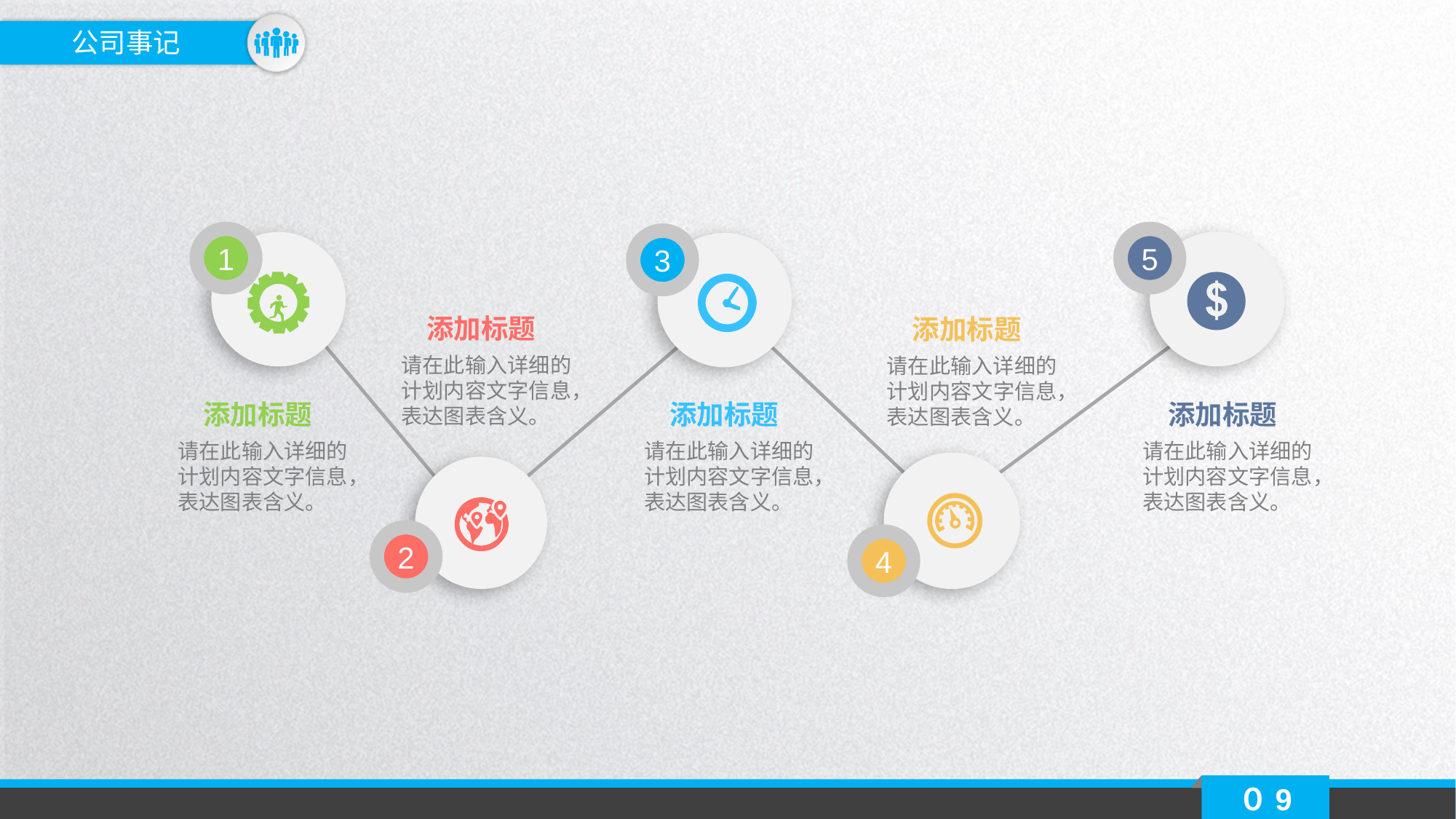

公司事记

1
5
3

添加标题
添加标题
请在此输入详细的计划内容文字信息，表达图表含义。
请在此输入详细的计划内容文字信息，表达图表含义。
添加标题
添加标题
添加标题
请在此输入详细的计划内容文字信息，表达图表含义。
请在此输入详细的计划内容文字信息，表达图表含义。
请在此输入详细的计划内容文字信息，表达图表含义。

2
4

０9

延时符